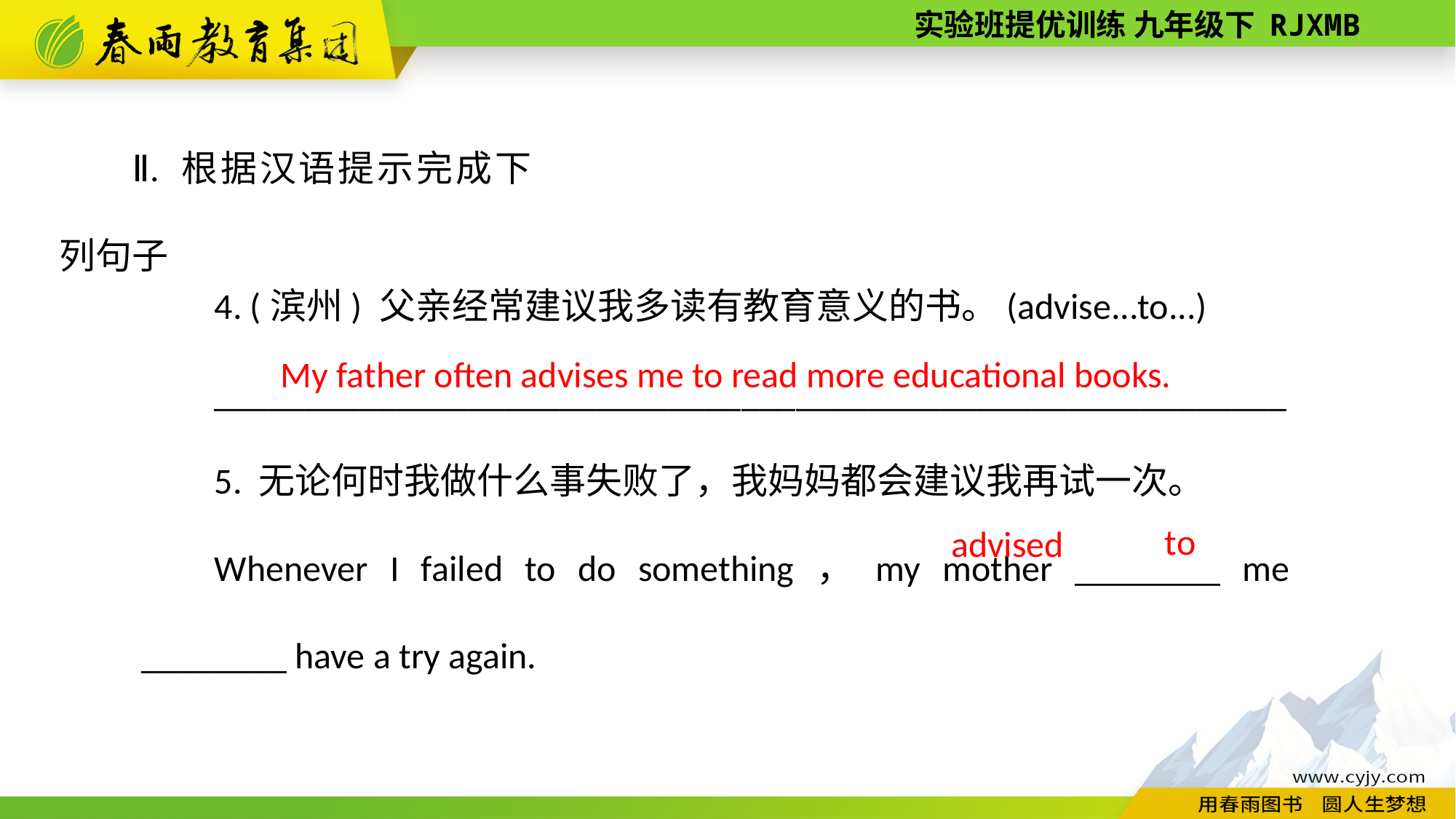

Ⅱ. 根据汉语提示完成下列句子
4. (滨州) 父亲经常建议我多读有教育意义的书。(advise...to...)
___________________________________________________________
5. 无论何时我做什么事失败了，我妈妈都会建议我再试一次。
Whenever I failed to do something，my mother ________ me ________ have a try again.
My father often advises me to read more educational books.
to
advised